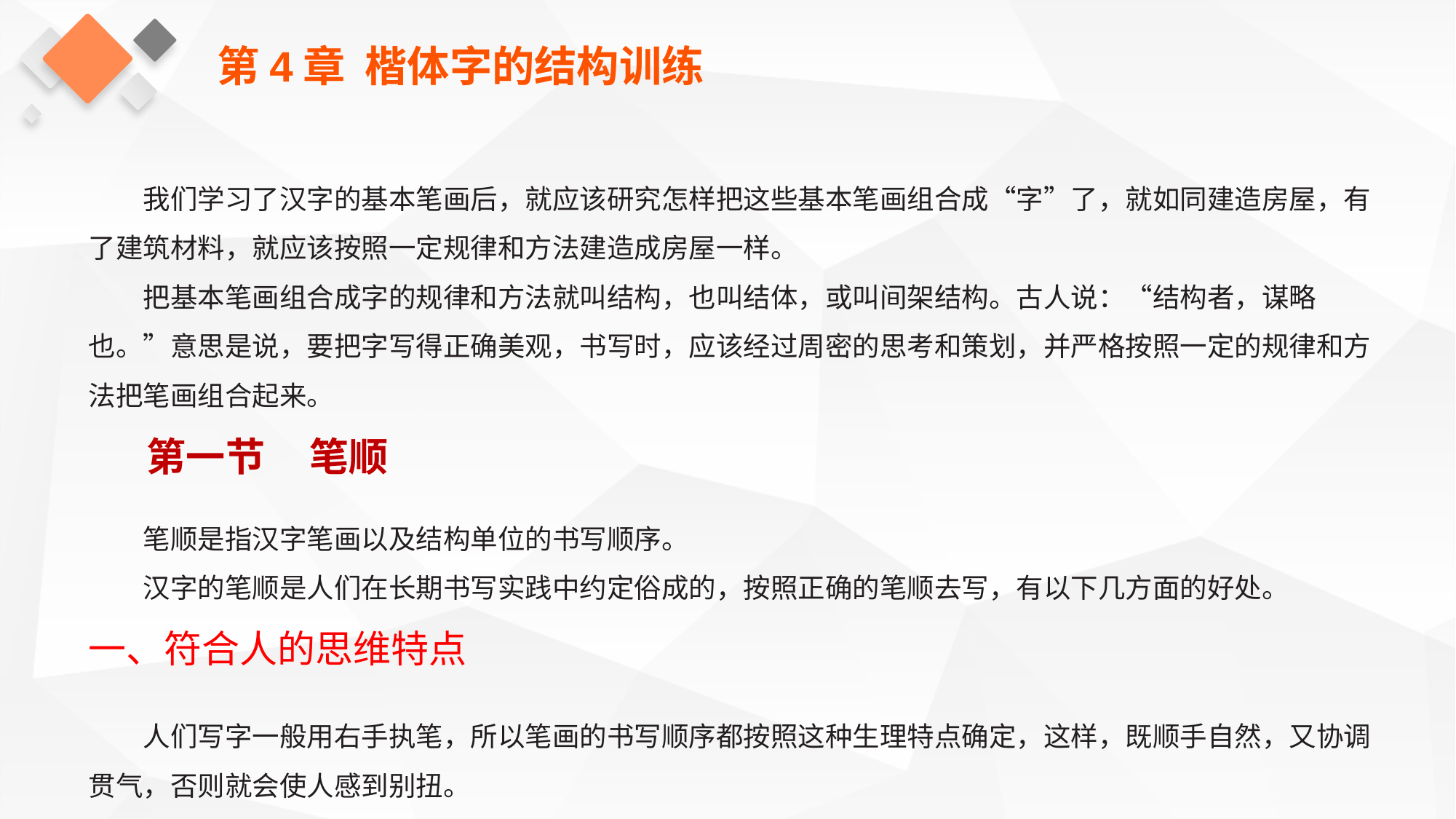

第4章  楷体字的结构训练
我们学习了汉字的基本笔画后，就应该研究怎样把这些基本笔画组合成“字”了，就如同建造房屋，有了建筑材料，就应该按照一定规律和方法建造成房屋一样。
把基本笔画组合成字的规律和方法就叫结构，也叫结体，或叫间架结构。古人说：“结构者，谋略也。”意思是说，要把字写得正确美观，书写时，应该经过周密的思考和策划，并严格按照一定的规律和方法把笔画组合起来。
第一节     笔顺
笔顺是指汉字笔画以及结构单位的书写顺序。
汉字的笔顺是人们在长期书写实践中约定俗成的，按照正确的笔顺去写，有以下几方面的好处。
一、符合人的思维特点
人们写字一般用右手执笔，所以笔画的书写顺序都按照这种生理特点确定，这样，既顺手自然，又协调贯气，否则就会使人感到别扭。